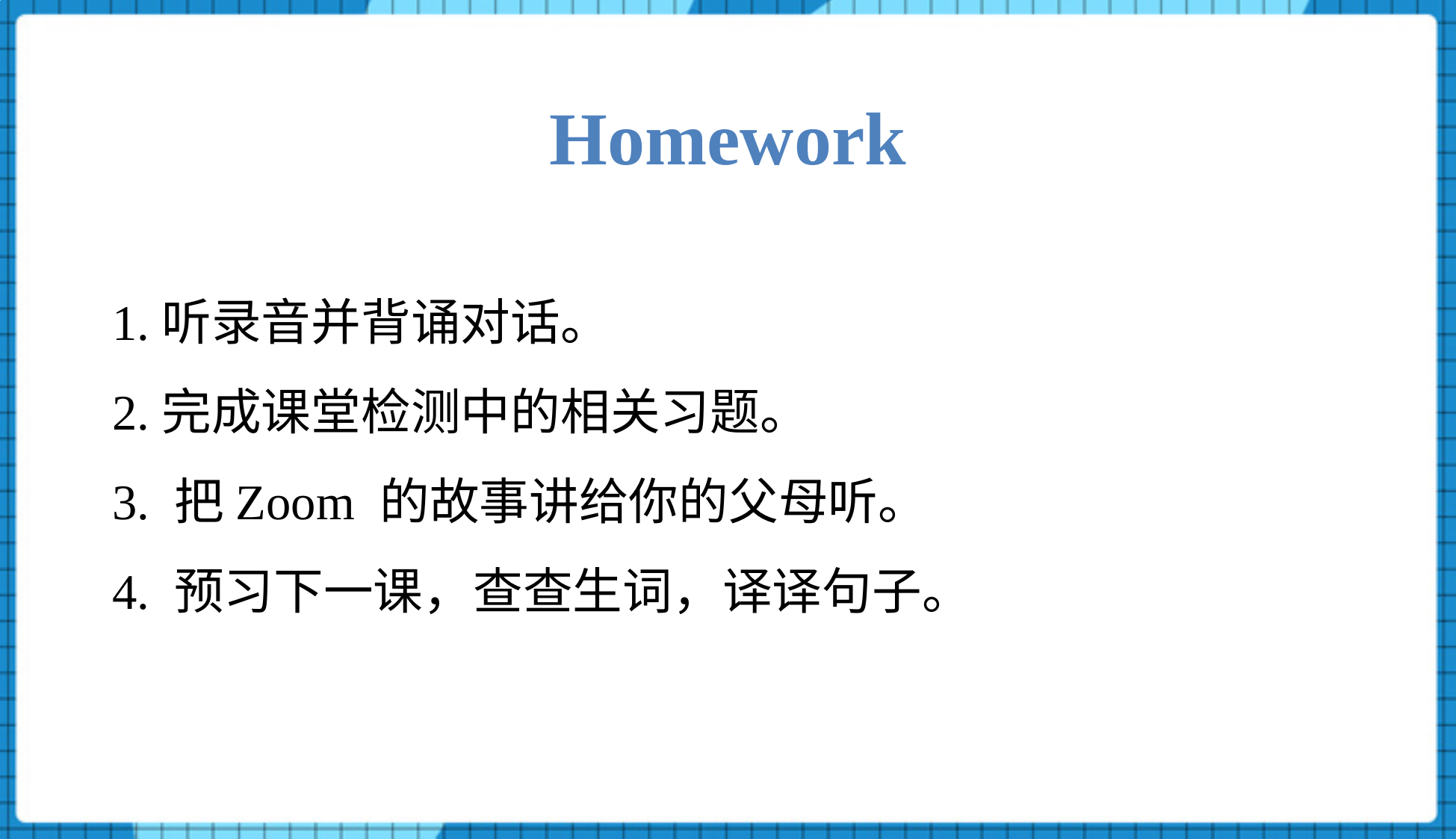

Homework
1.听录音并背诵对话。
2.完成课堂检测中的相关习题。
3. 把Zoom 的故事讲给你的父母听。
4. 预习下一课，查查生词，译译句子。